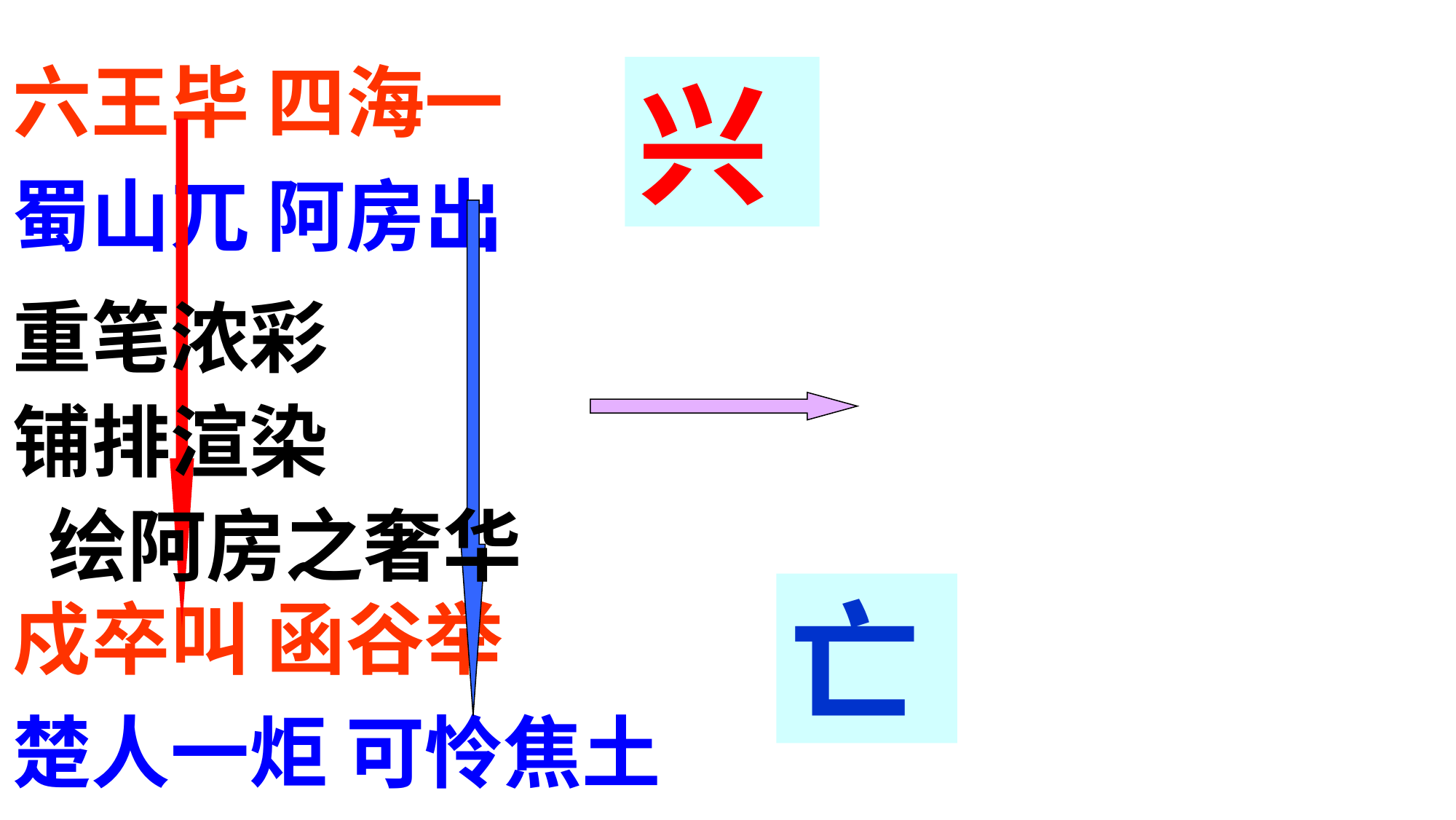

六王毕 四海一
蜀山兀 阿房出
兴

重笔浓彩                    铺排渲染                          绘阿房之奢华

亡
戍卒叫 函谷举
楚人一炬 可怜焦土